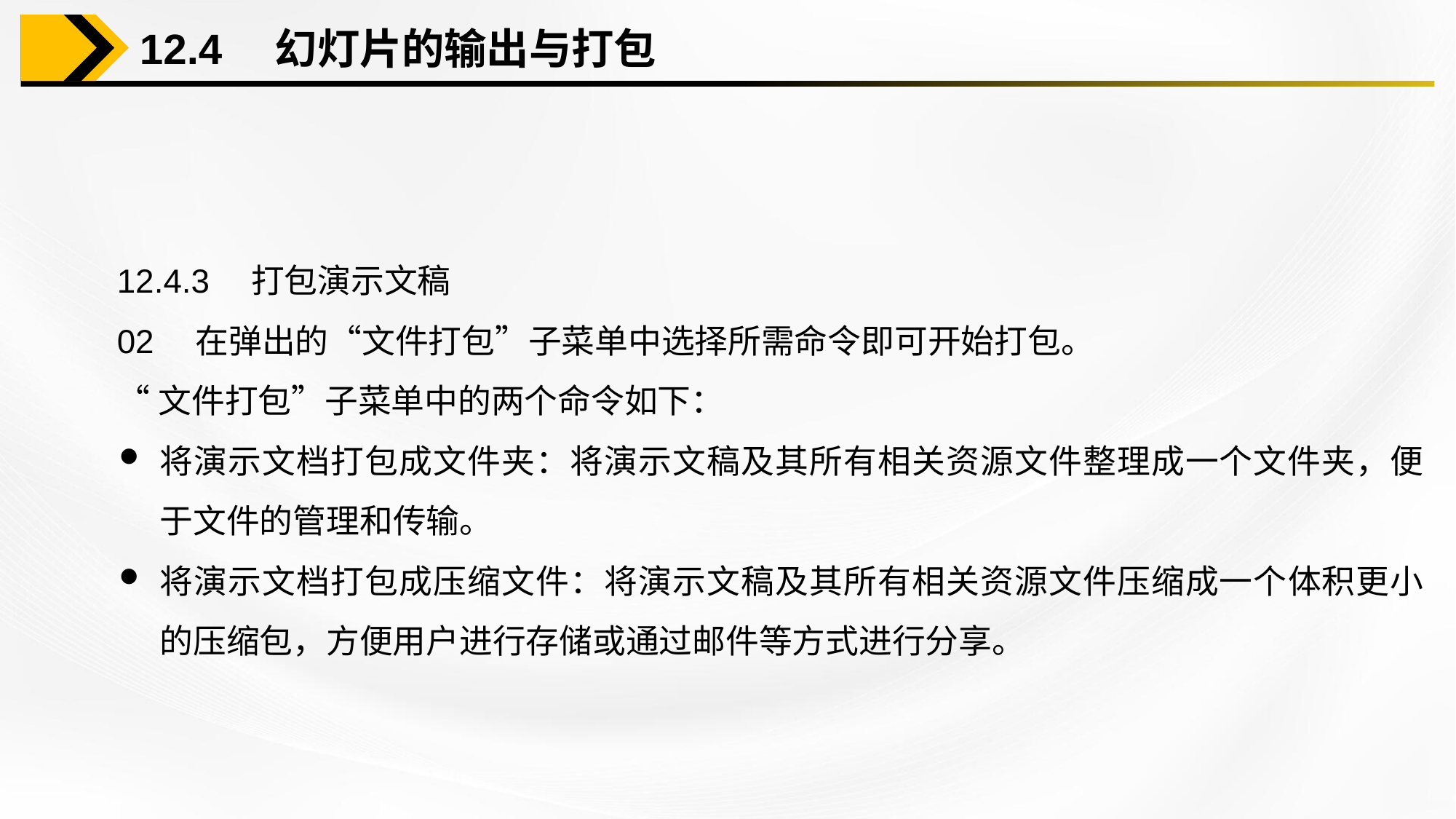

12.4　幻灯片的输出与打包
12.4.3　打包演示文稿
02　在弹出的“文件打包”子菜单中选择所需命令即可开始打包。
“文件打包”子菜单中的两个命令如下：
将演示文档打包成文件夹：将演示文稿及其所有相关资源文件整理成一个文件夹，便于文件的管理和传输。
将演示文档打包成压缩文件：将演示文稿及其所有相关资源文件压缩成一个体积更小的压缩包，方便用户进行存储或通过邮件等方式进行分享。